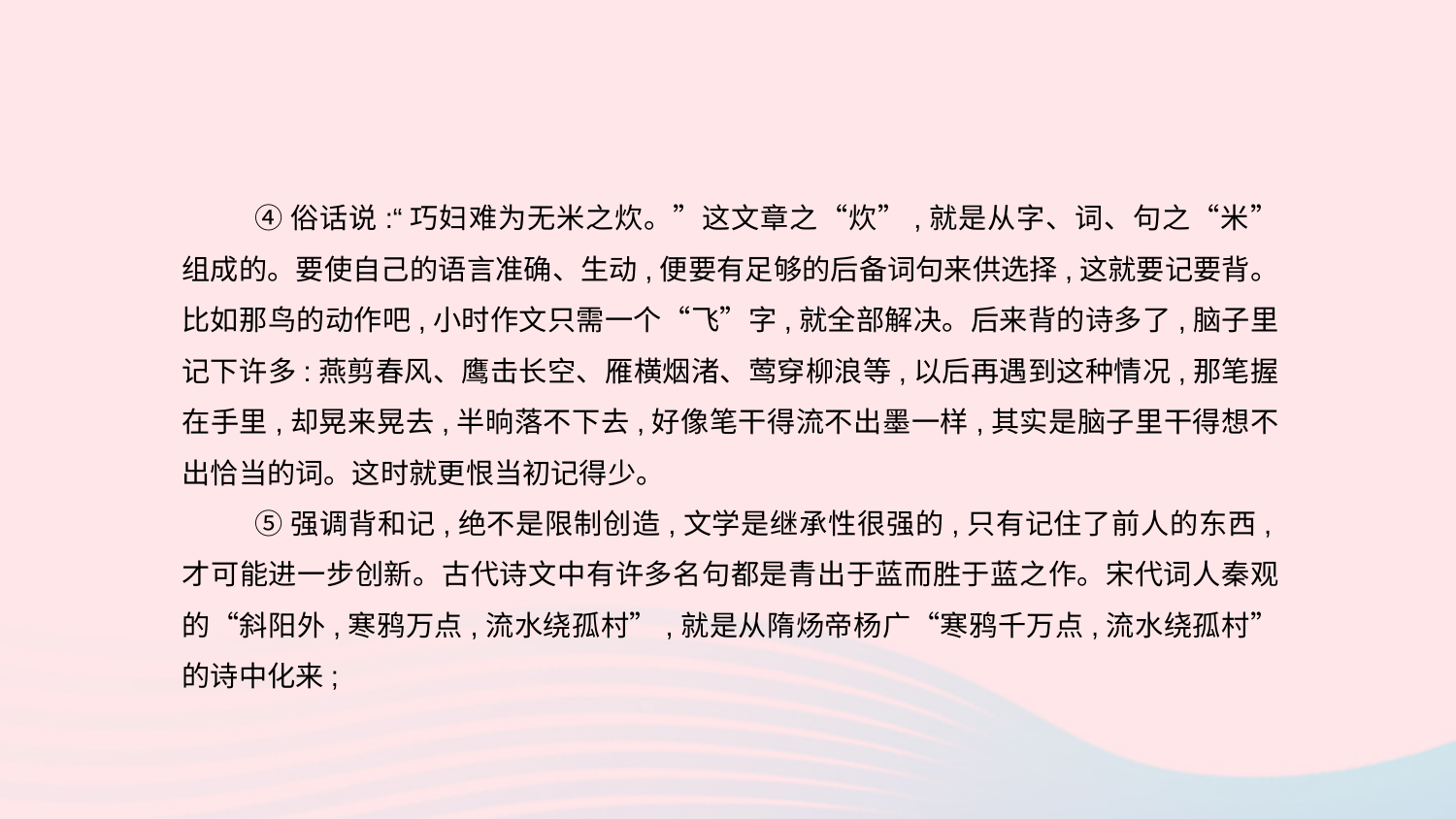

④俗话说:“巧妇难为无米之炊。”这文章之“炊”,就是从字、词、句之“米”组成的。要使自己的语言准确、生动,便要有足够的后备词句来供选择,这就要记要背。比如那鸟的动作吧,小时作文只需一个“飞”字,就全部解决。后来背的诗多了,脑子里记下许多:燕剪春风、鹰击长空、雁横烟渚、莺穿柳浪等,以后再遇到这种情况,那笔握在手里,却晃来晃去,半晌落不下去,好像笔干得流不出墨一样,其实是脑子里干得想不出恰当的词。这时就更恨当初记得少。
⑤强调背和记,绝不是限制创造,文学是继承性很强的,只有记住了前人的东西,才可能进一步创新。古代诗文中有许多名句都是青出于蓝而胜于蓝之作。宋代词人秦观的“斜阳外,寒鸦万点,流水绕孤村”,就是从隋炀帝杨广“寒鸦千万点,流水绕孤村”的诗中化来;